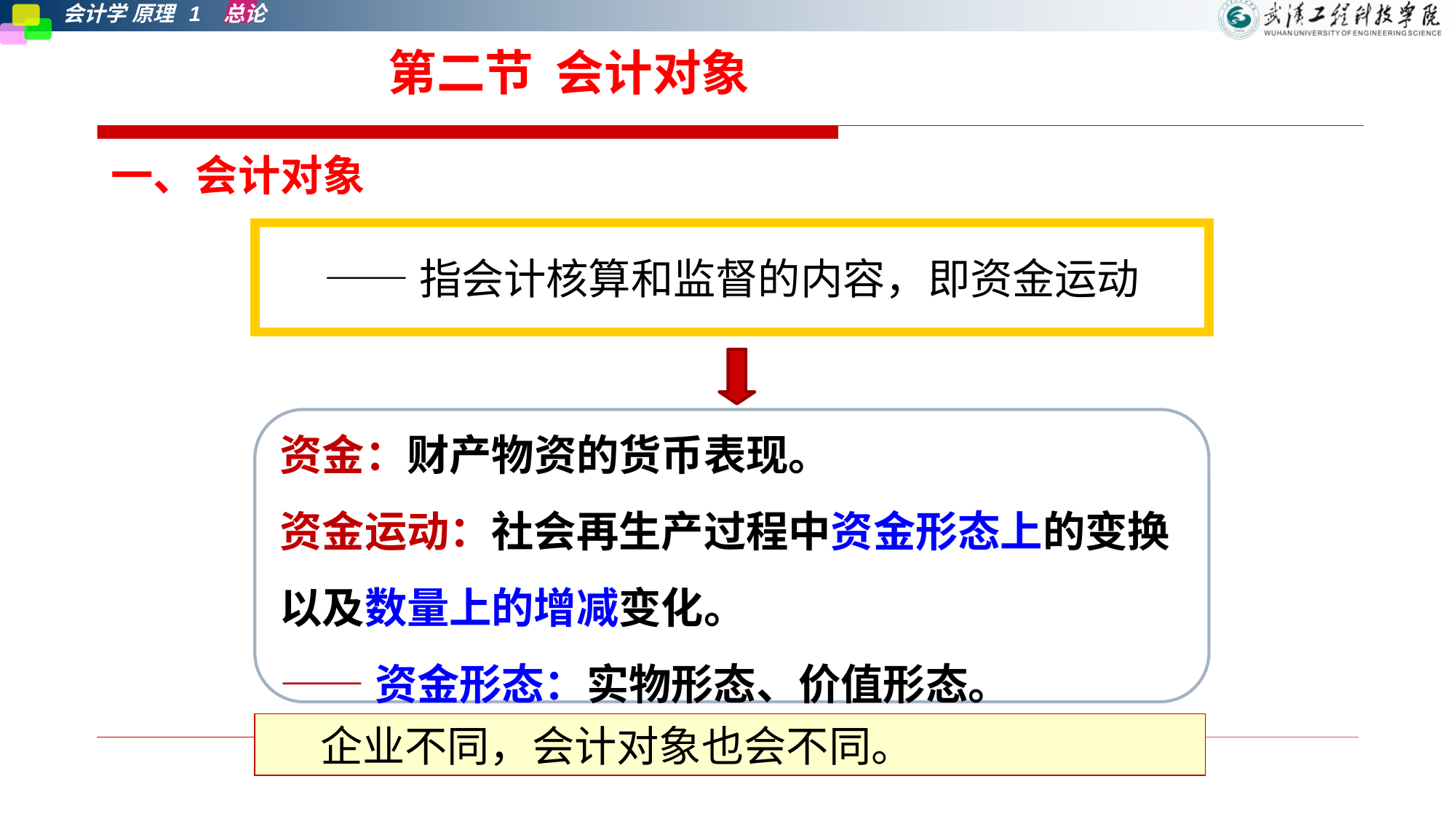

第一节  会计对象
第二节  会计对象
一、会计对象
——指会计核算和监督的内容，即资金运动

资金：财产物资的货币表现。
资金运动：社会再生产过程中资金形态上的变换以及数量上的增减变化。
——资金形态：实物形态、价值形态。
企业不同，会计对象也会不同。